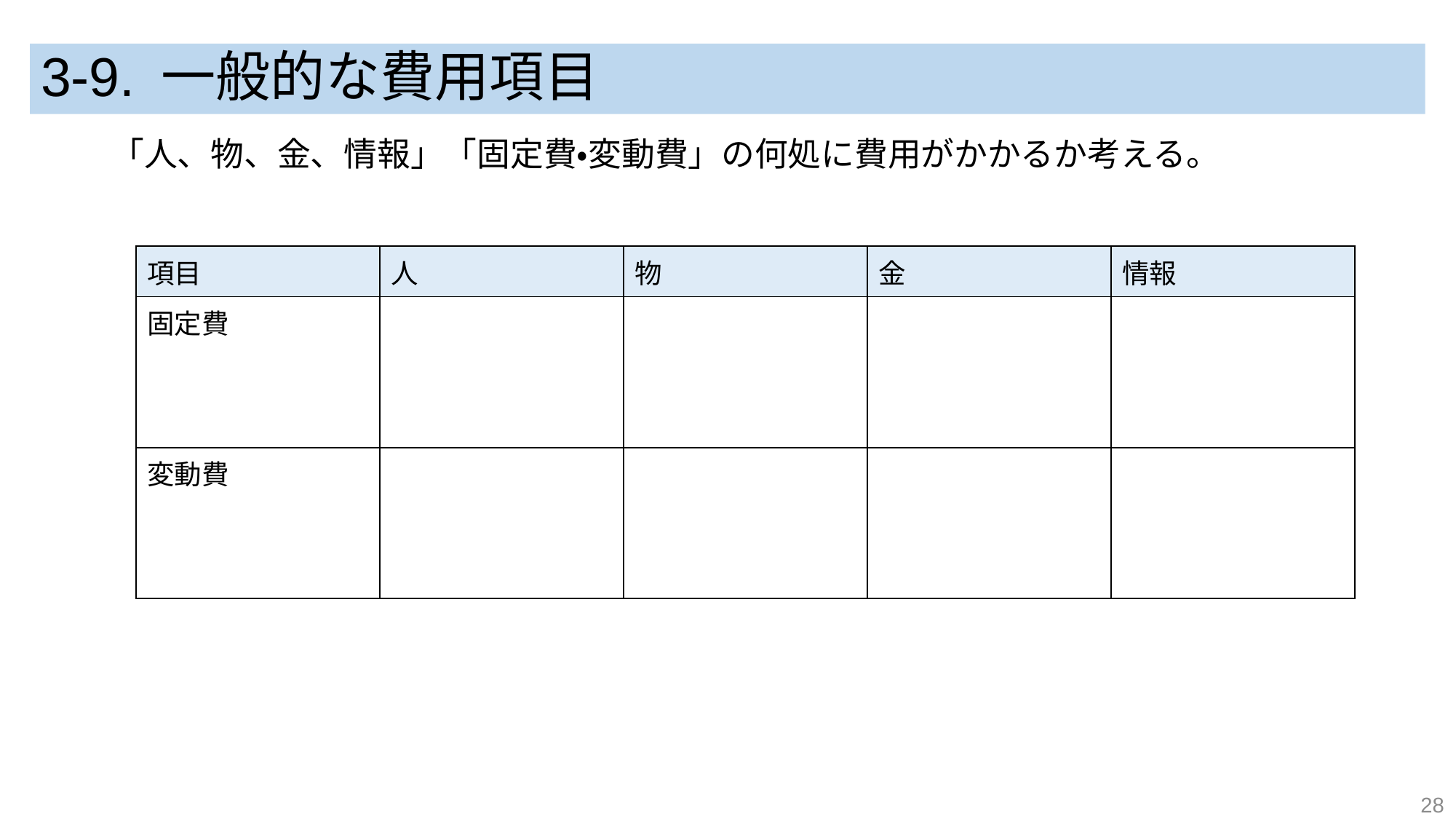

# 3-9. 一般的な費用項目
「人、物、金、情報」「固定費・変動費」の何処に費用がかかるか考える。
| 項目 | 人 | 物 | 金 | 情報 |
| --- | --- | --- | --- | --- |
| 固定費 |  |  |  |  |
| 変動費 |  |  |  |  |
28